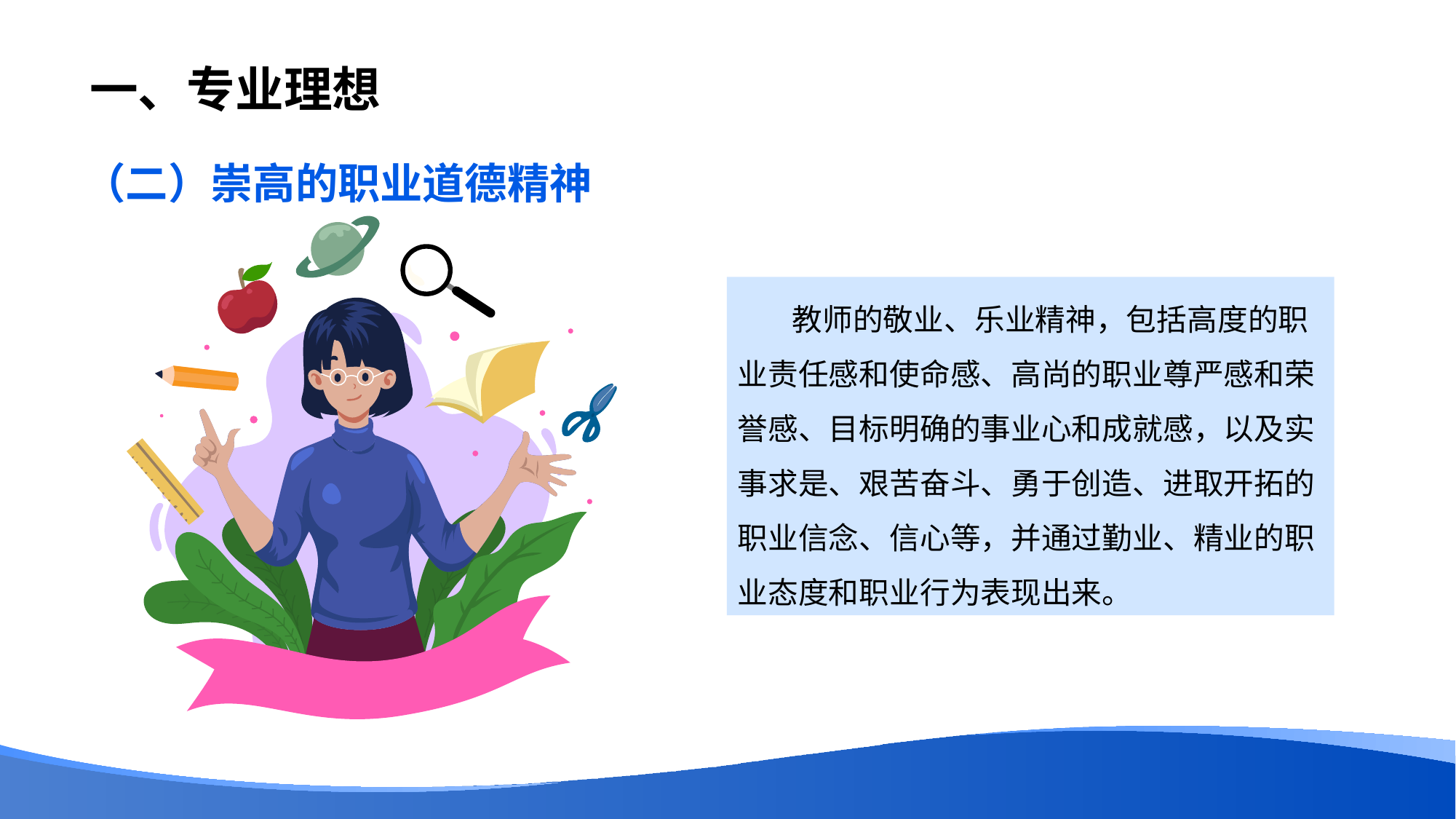

# 一、专业理想
（二）崇高的职业道德精神

教师的敬业、乐业精神，包括高度的职业责任感和使命感、高尚的职业尊严感和荣誉感、目标明确的事业心和成就感，以及实事求是、艰苦奋斗、勇于创造、进取开拓的职业信念、信心等，并通过勤业、精业的职业态度和职业行为表现出来。